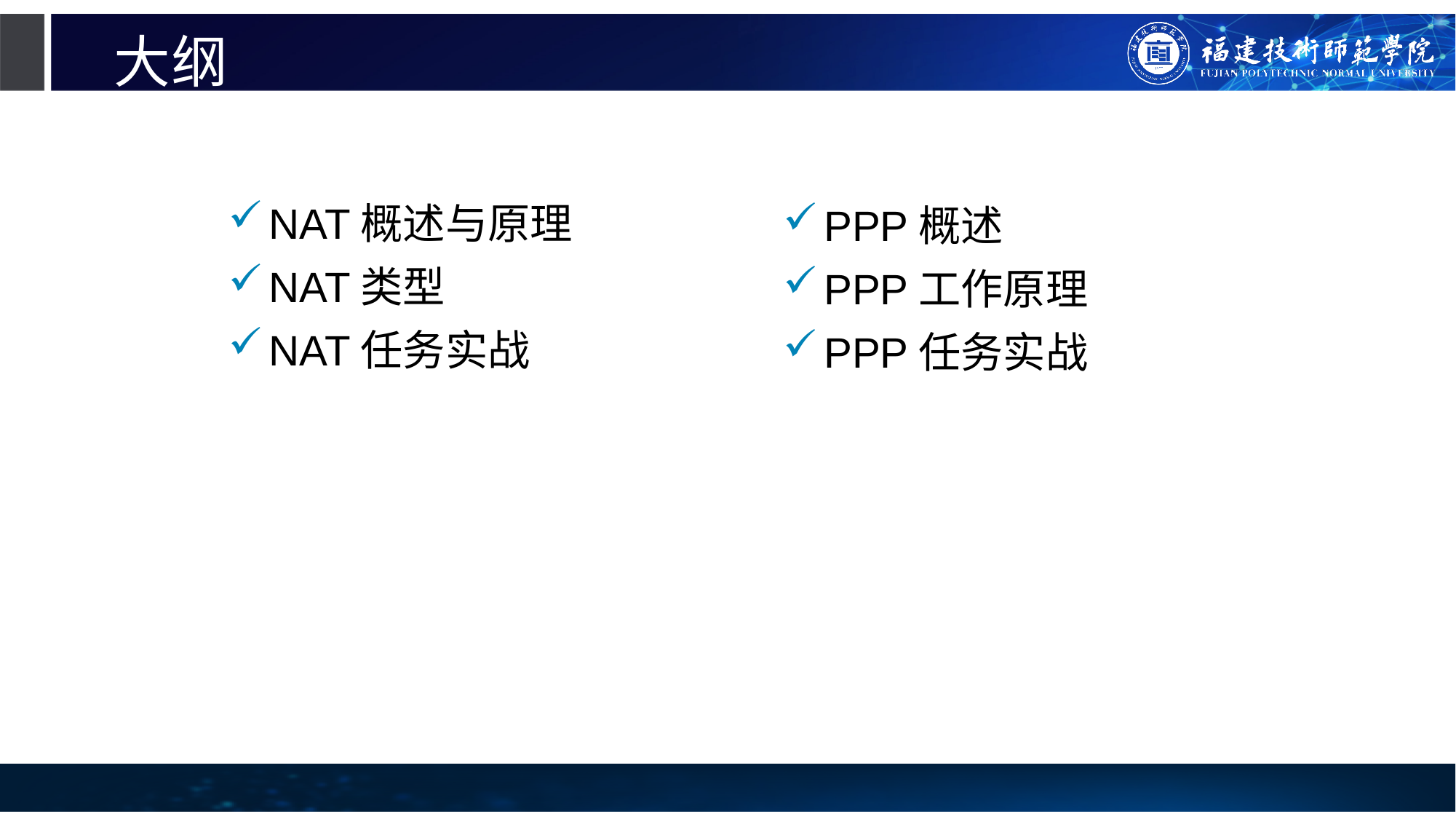

# 大纲
NAT概述与原理
NAT类型
NAT任务实战

PPP概述
PPP工作原理
PPP任务实战